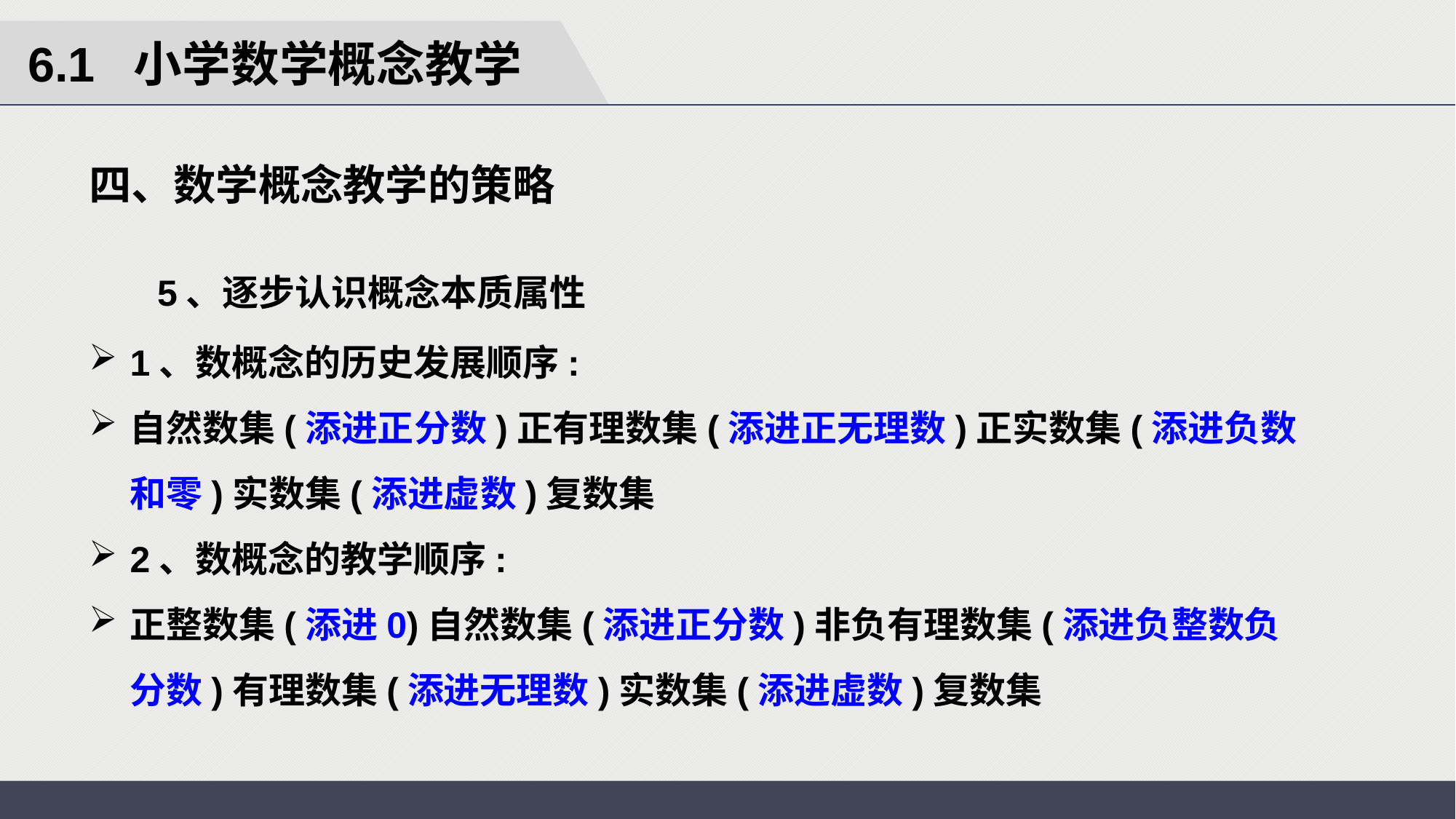

6.1  小学数学概念教学
四、数学概念教学的策略
     5、逐步认识概念本质属性
1、数概念的历史发展顺序:
自然数集(添进正分数)正有理数集(添进正无理数)正实数集(添进负数和零)实数集(添进虚数)复数集
2、数概念的教学顺序:
正整数集(添进0)自然数集(添进正分数)非负有理数集(添进负整数负分数)有理数集(添进无理数)实数集(添进虚数)复数集